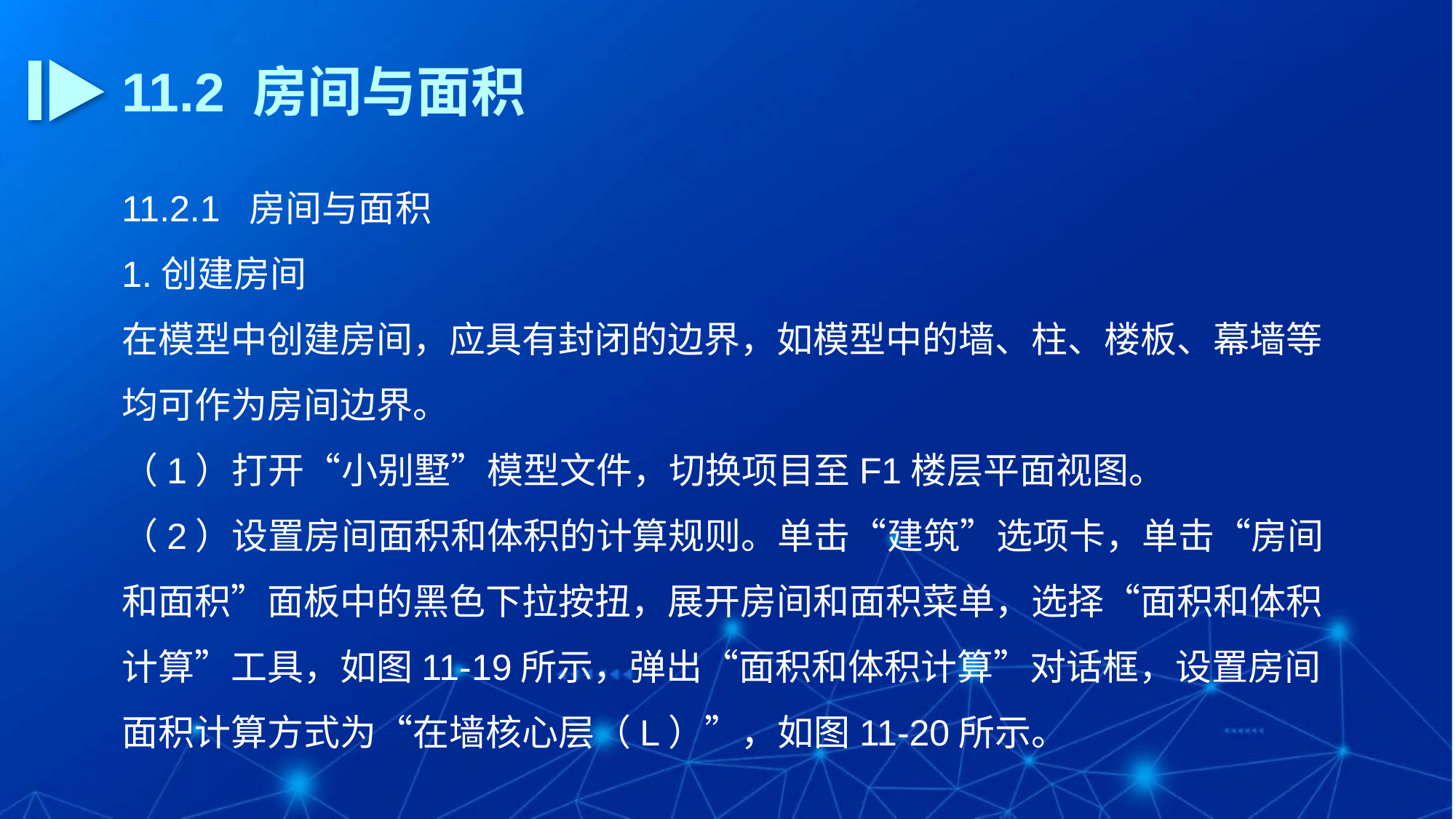

11.2 房间与面积

11.2.1  房间与面积
1.创建房间
在模型中创建房间，应具有封闭的边界，如模型中的墙、柱、楼板、幕墙等均可作为房间边界。
（1）打开“小别墅”模型文件，切换项目至F1楼层平面视图。
（2）设置房间面积和体积的计算规则。单击“建筑”选项卡，单击“房间和面积”面板中的黑色下拉按扭，展开房间和面积菜单，选择“面积和体积计算”工具，如图11-19所示，弹出“面积和体积计算”对话框，设置房间面积计算方式为“在墙核心层（L）”，如图11-20所示。